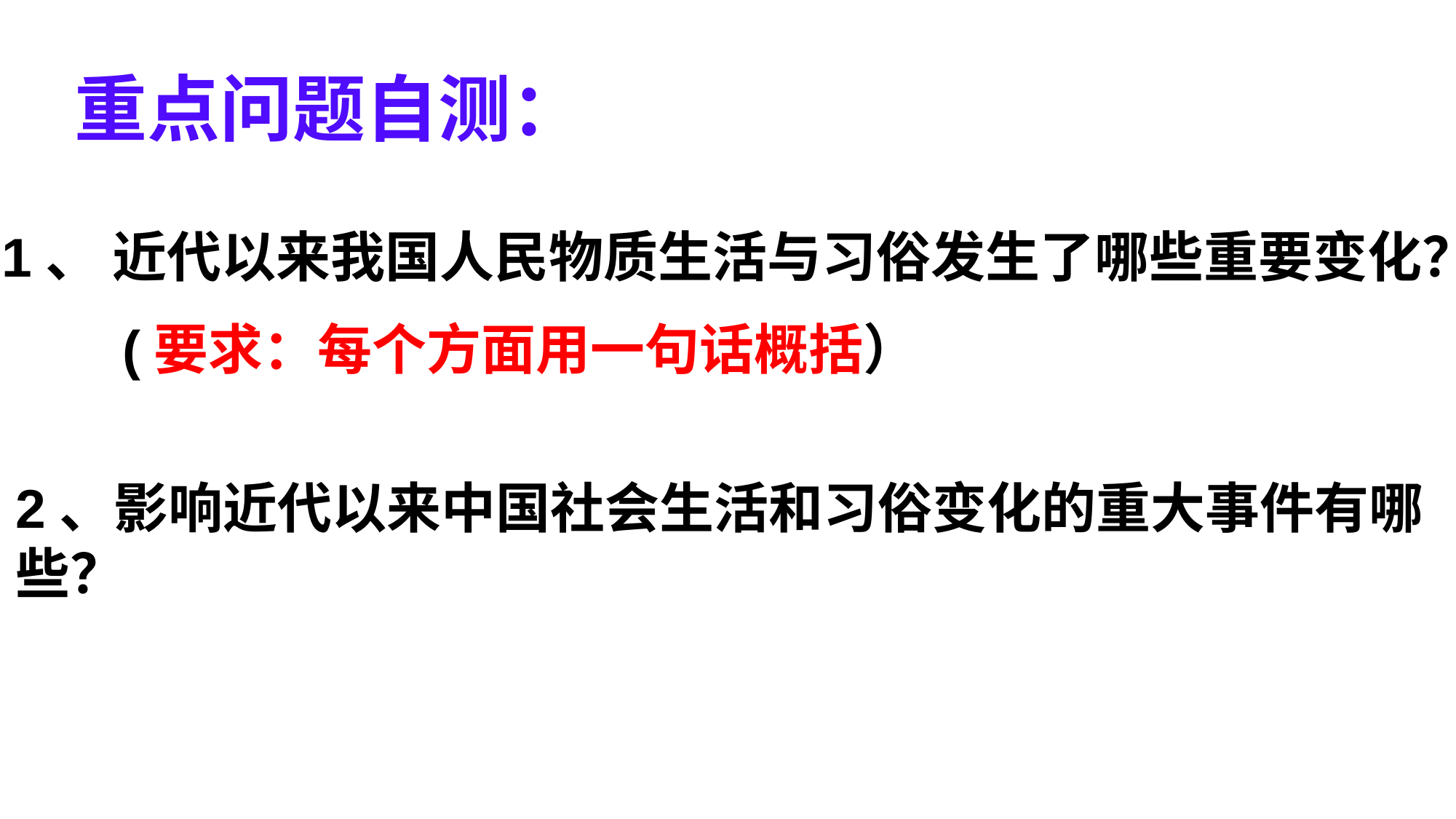

重点问题自测：
1、 近代以来我国人民物质生活与习俗发生了哪些重要变化？
        (要求：每个方面用一句话概括）
2、影响近代以来中国社会生活和习俗变化的重大事件有哪些？